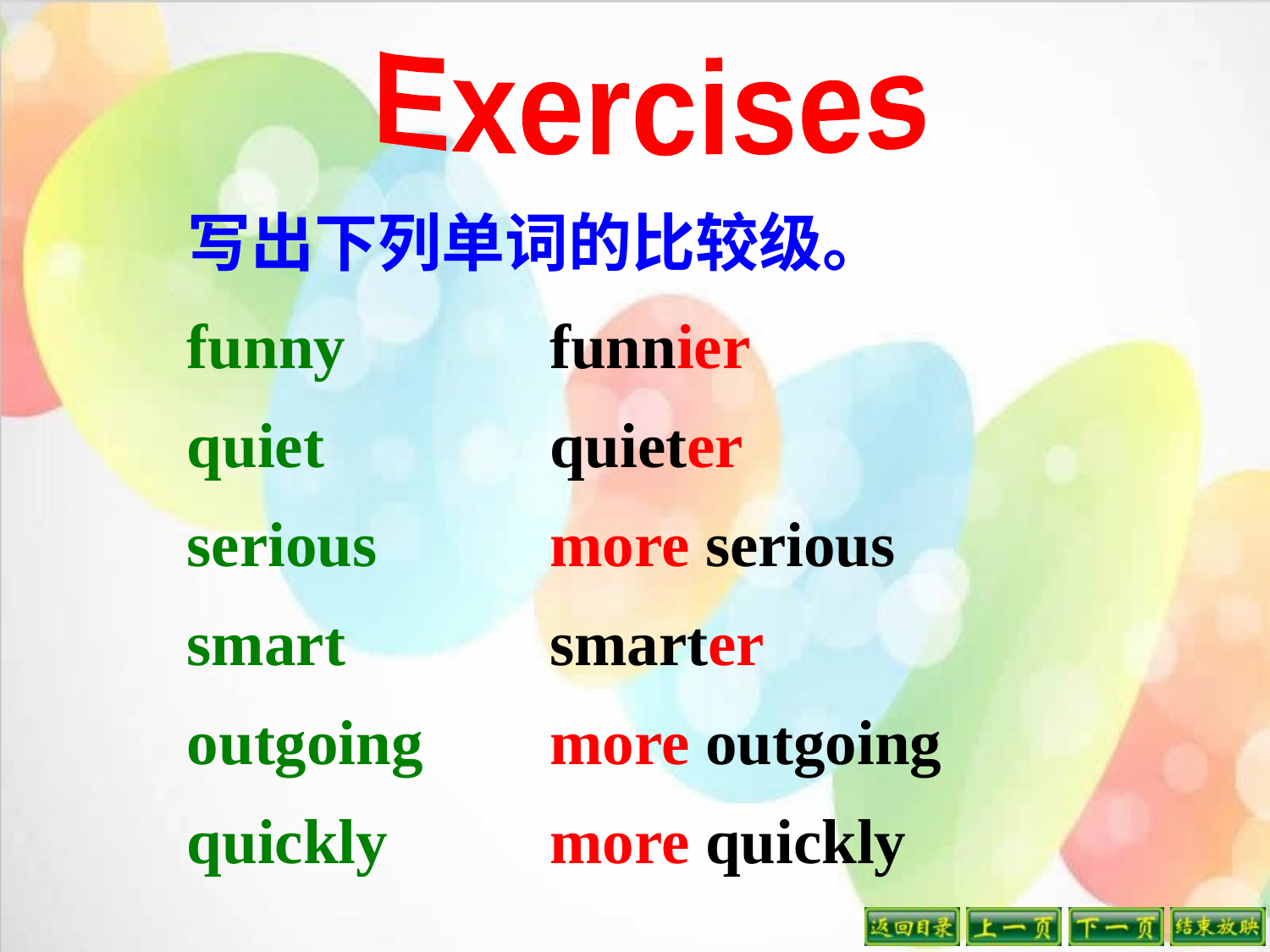

Exercises
写出下列单词的比较级。
funny
quiet
serious
smart
outgoing
quickly
funnier
quieter
more serious
smarter
more outgoing
more quickly